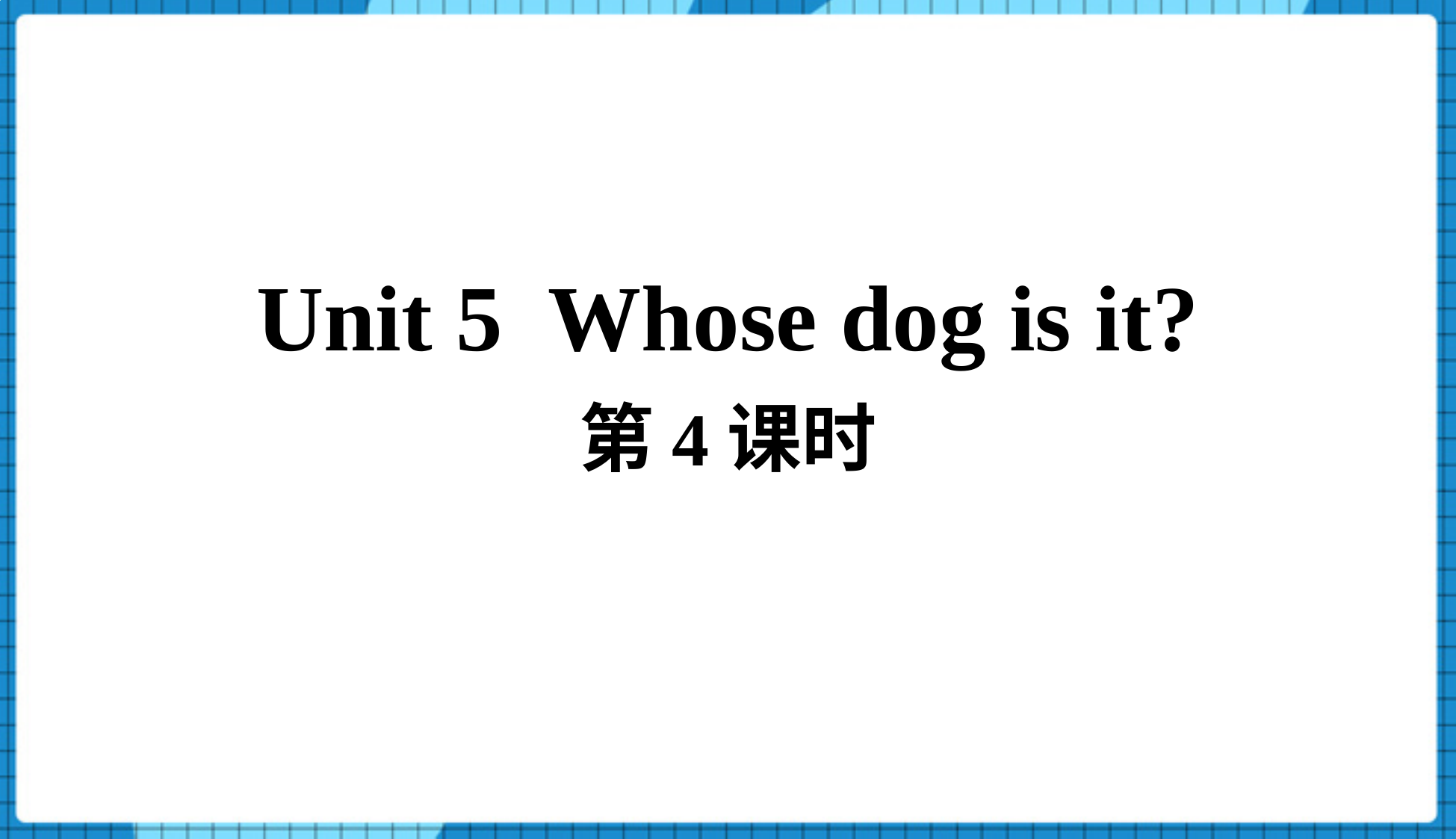

Unit 5  Whose dog is it?
第4课时